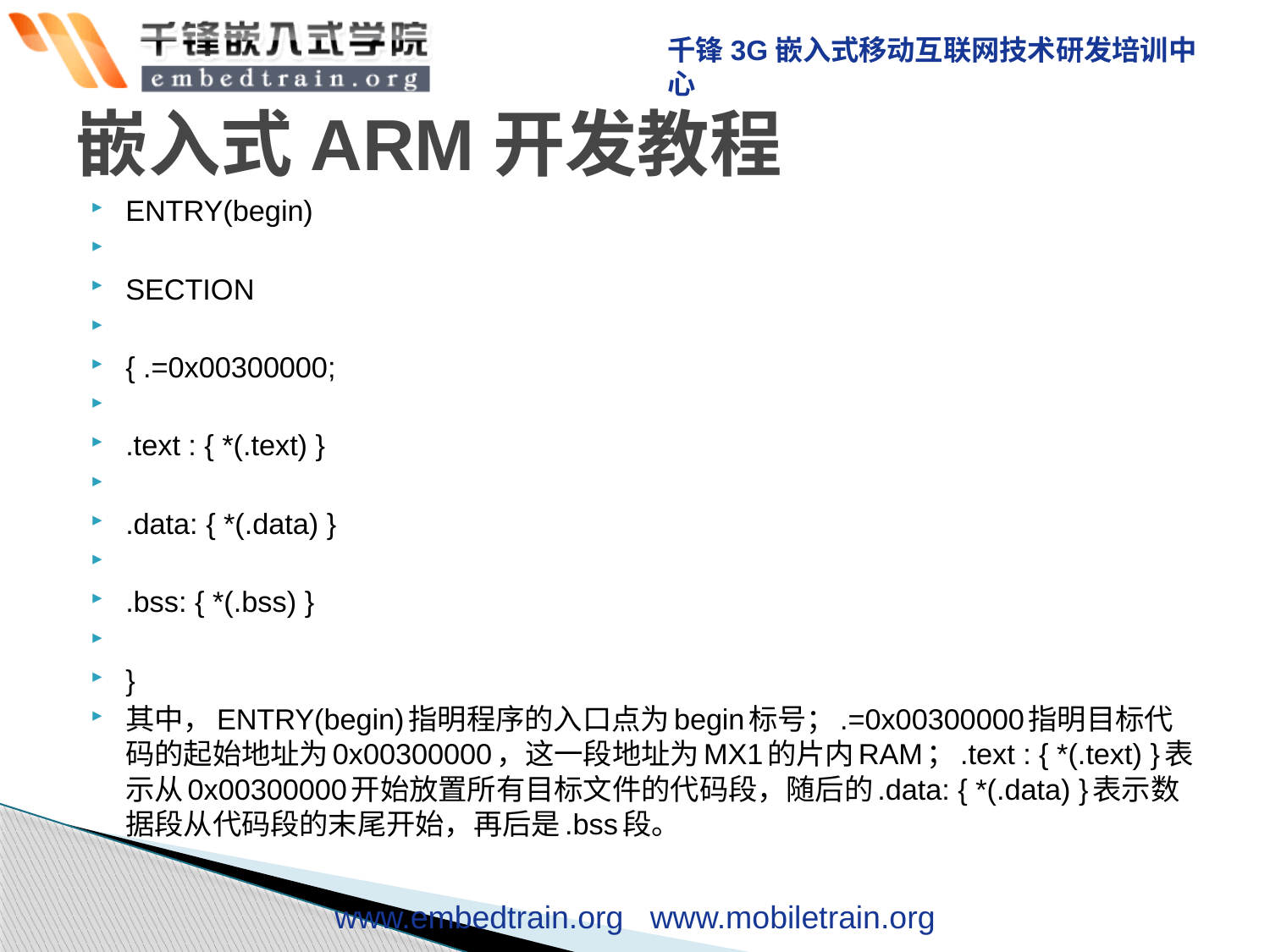

# 嵌入式ARM开发教程
ENTRY(begin)

SECTION

{ .=0x00300000;

.text : { *(.text) }

.data: { *(.data) }

.bss: { *(.bss) }

}
其中，ENTRY(begin)指明程序的入口点为begin标号；.=0x00300000指明目标代码的起始地址为0x00300000，这一段地址为MX1的片内RAM；.text : { *(.text) }表示从0x00300000开始放置所有目标文件的代码段，随后的.data: { *(.data) }表示数据段从代码段的末尾开始，再后是.bss段。